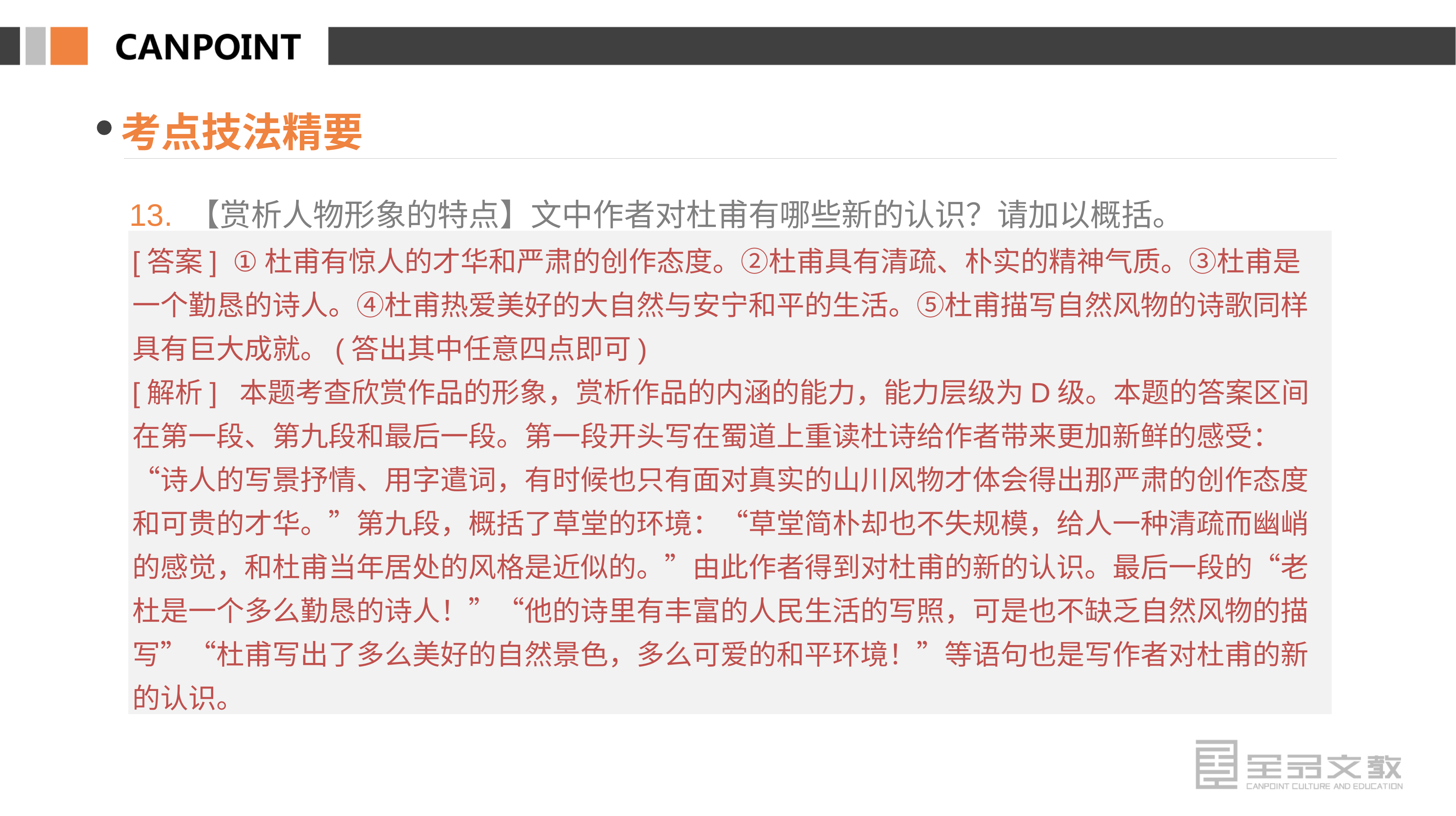

考点技法精要

13. 【赏析人物形象的特点】文中作者对杜甫有哪些新的认识？请加以概括。

[答案]  ①杜甫有惊人的才华和严肃的创作态度。②杜甫具有清疏、朴实的精神气质。③杜甫是一个勤恳的诗人。④杜甫热爱美好的大自然与安宁和平的生活。⑤杜甫描写自然风物的诗歌同样具有巨大成就。(答出其中任意四点即可)
[解析]  本题考查欣赏作品的形象，赏析作品的内涵的能力，能力层级为D级。本题的答案区间在第一段、第九段和最后一段。第一段开头写在蜀道上重读杜诗给作者带来更加新鲜的感受：“诗人的写景抒情、用字遣词，有时候也只有面对真实的山川风物才体会得出那严肃的创作态度和可贵的才华。”第九段，概括了草堂的环境：“草堂简朴却也不失规模，给人一种清疏而幽峭的感觉，和杜甫当年居处的风格是近似的。”由此作者得到对杜甫的新的认识。最后一段的“老杜是一个多么勤恳的诗人！”“他的诗里有丰富的人民生活的写照，可是也不缺乏自然风物的描写”“杜甫写出了多么美好的自然景色，多么可爱的和平环境！”等语句也是写作者对杜甫的新的认识。